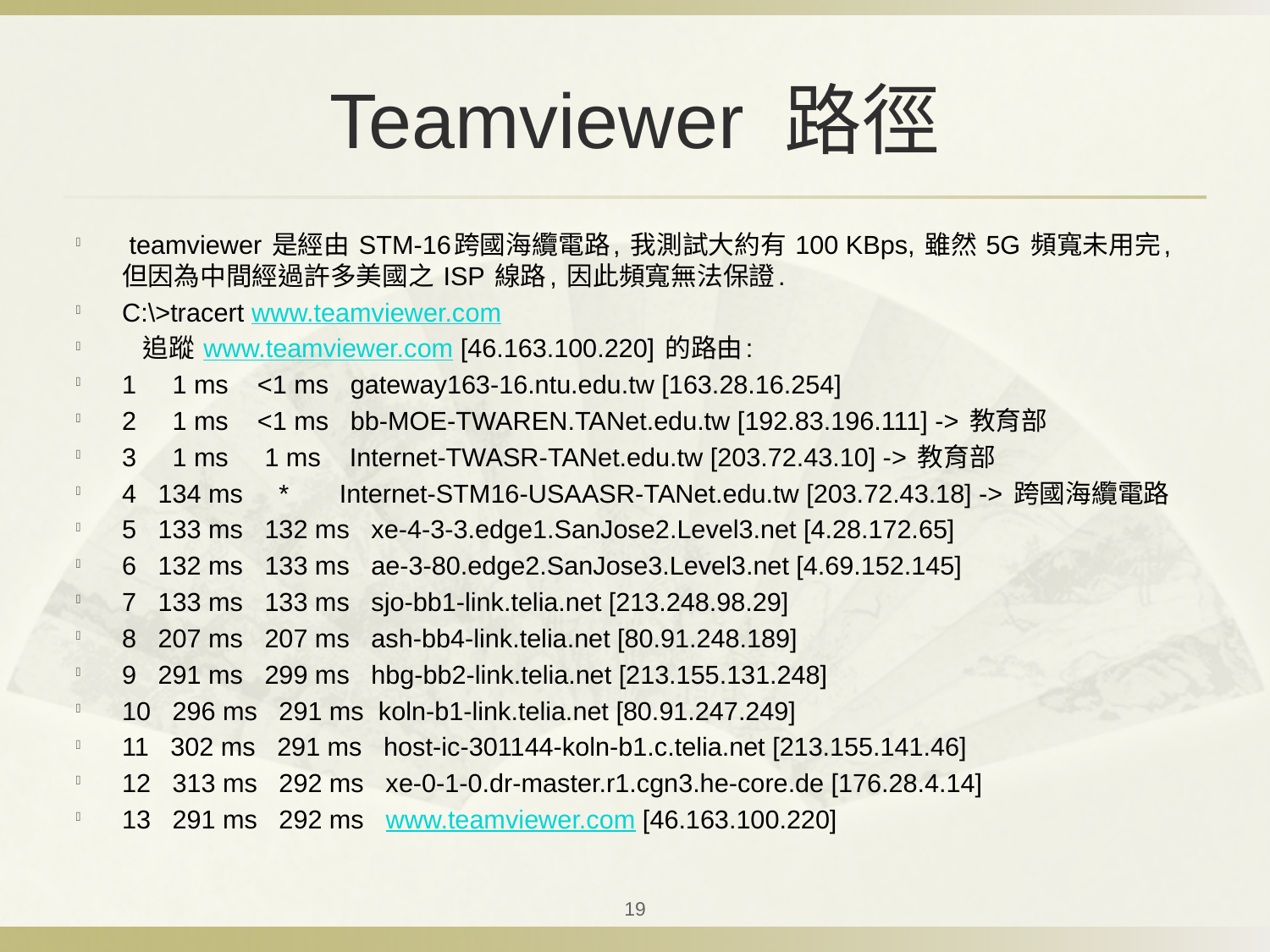

# Teamviewer 路徑
 teamviewer 是經由 STM-16跨國海纜電路, 我測試大約有 100 KBps, 雖然 5G 頻寬未用完, 但因為中間經過許多美國之 ISP 線路, 因此頻寬無法保證.
C:\>tracert www.teamviewer.com
   追蹤 www.teamviewer.com [46.163.100.220] 的路由:
1     1 ms    <1 ms   gateway163-16.ntu.edu.tw [163.28.16.254]
2     1 ms    <1 ms   bb-MOE-TWAREN.TANet.edu.tw [192.83.196.111] -> 教育部
3     1 ms     1 ms    Internet-TWASR-TANet.edu.tw [203.72.43.10] -> 教育部
4   134 ms     *       Internet-STM16-USAASR-TANet.edu.tw [203.72.43.18] -> 跨國海纜電路
5   133 ms   132 ms   xe-4-3-3.edge1.SanJose2.Level3.net [4.28.172.65]
6   132 ms   133 ms   ae-3-80.edge2.SanJose3.Level3.net [4.69.152.145]
7   133 ms   133 ms   sjo-bb1-link.telia.net [213.248.98.29]
8   207 ms   207 ms   ash-bb4-link.telia.net [80.91.248.189]
9   291 ms   299 ms   hbg-bb2-link.telia.net [213.155.131.248]
10   296 ms   291 ms  koln-b1-link.telia.net [80.91.247.249]
11   302 ms   291 ms   host-ic-301144-koln-b1.c.telia.net [213.155.141.46]
12   313 ms   292 ms   xe-0-1-0.dr-master.r1.cgn3.he-core.de [176.28.4.14]
13   291 ms   292 ms   www.teamviewer.com [46.163.100.220]

19